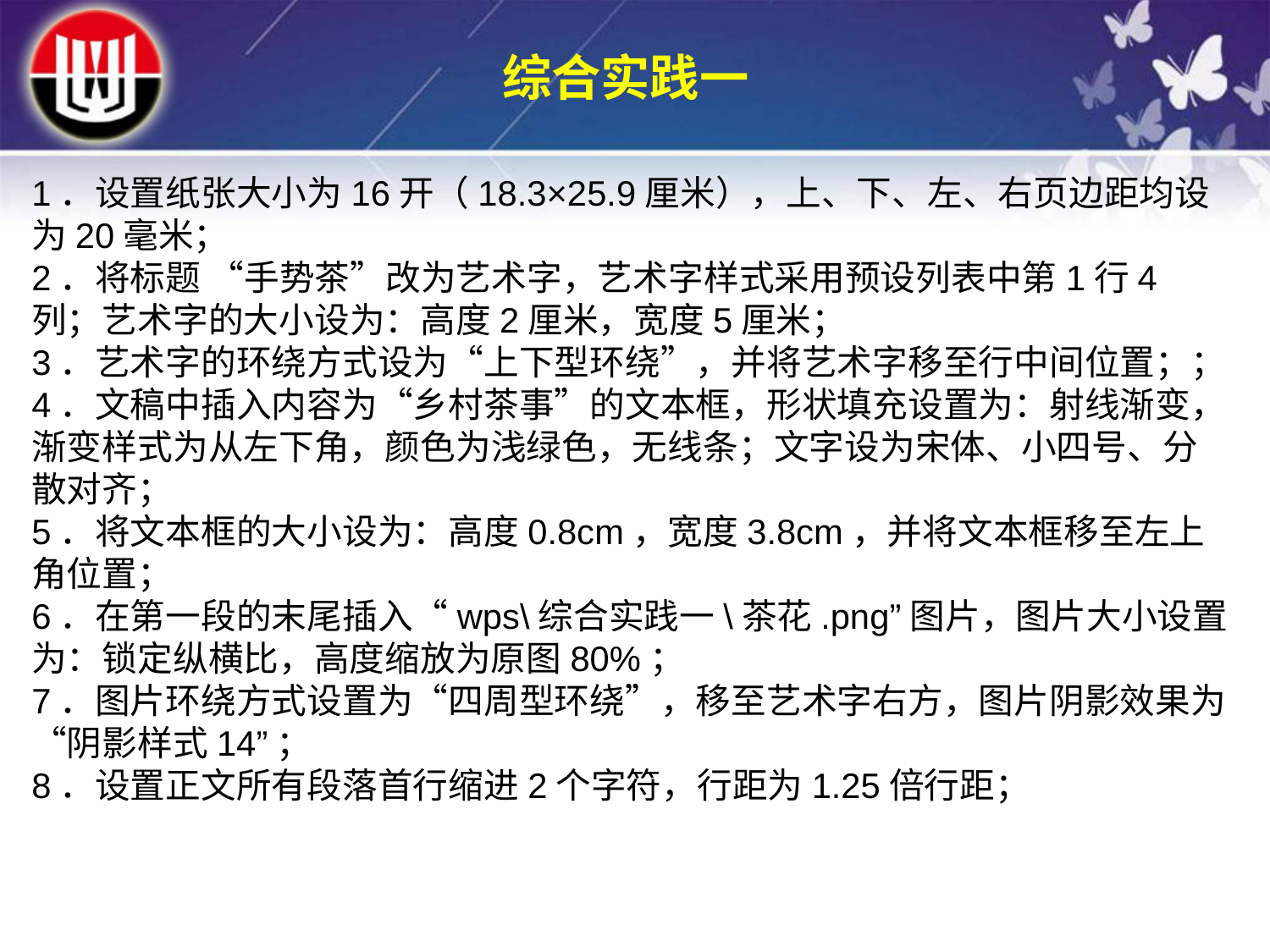

综合实践一
1．设置纸张大小为16开（18.3×25.9厘米），上、下、左、右页边距均设为20毫米；2．将标题 “手势茶”改为艺术字，艺术字样式采用预设列表中第1行4列；艺术字的大小设为：高度2厘米，宽度5厘米；3．艺术字的环绕方式设为“上下型环绕”，并将艺术字移至行中间位置；；4．文稿中插入内容为“乡村茶事”的文本框，形状填充设置为：射线渐变，渐变样式为从左下角，颜色为浅绿色，无线条；文字设为宋体、小四号、分散对齐；5．将文本框的大小设为：高度0.8cm，宽度3.8cm，并将文本框移至左上角位置；6．在第一段的末尾插入“wps\综合实践一\茶花.png”图片，图片大小设置为：锁定纵横比，高度缩放为原图80%；7．图片环绕方式设置为“四周型环绕”，移至艺术字右方，图片阴影效果为“阴影样式14”；8．设置正文所有段落首行缩进2个字符，行距为1.25倍行距；